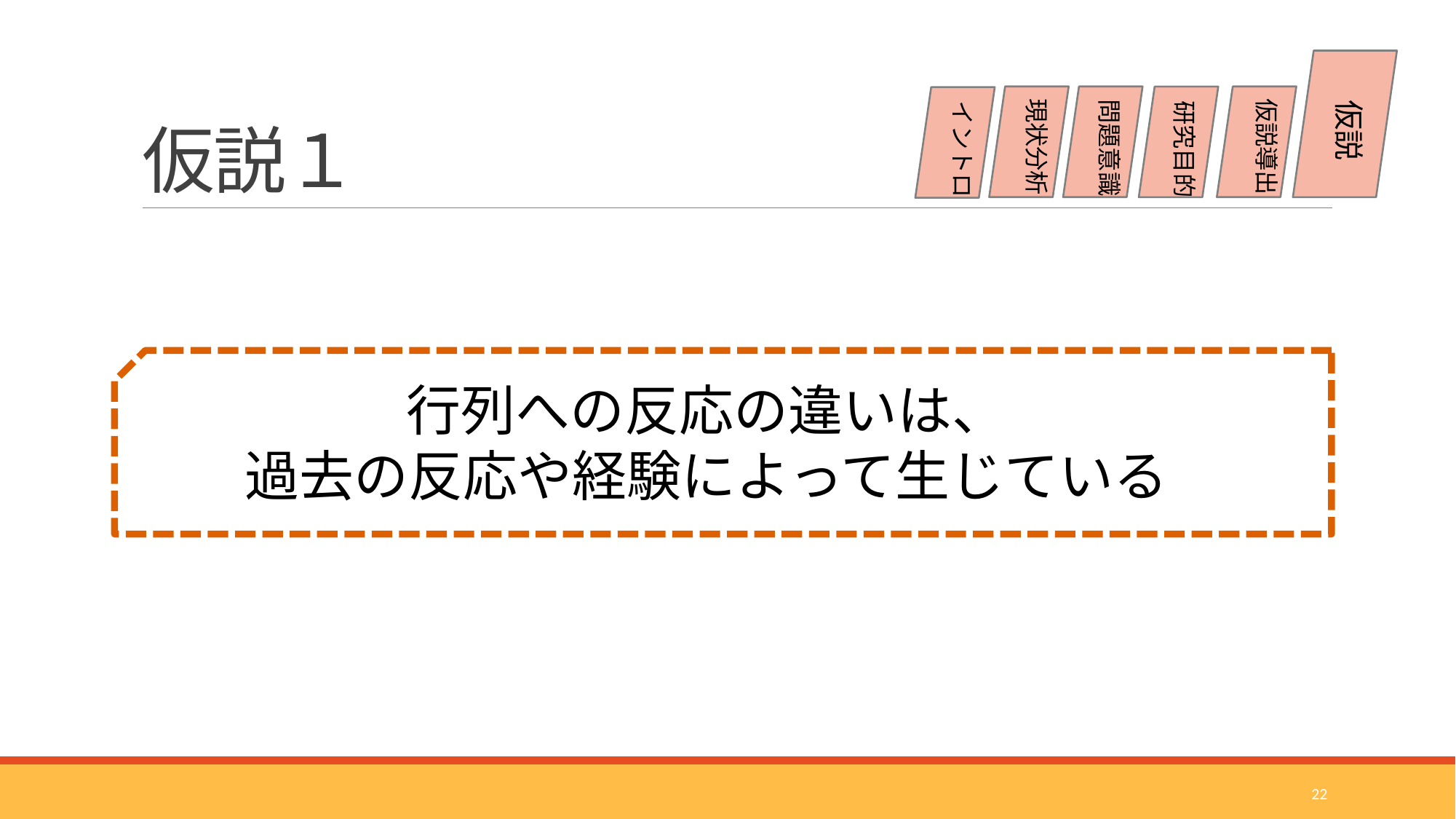

# 仮説１

現状分析
仮説導出
問題意識
仮説
研究目的
イントロ

行列への反応の違いは、
過去の反応や経験によって生じている
22